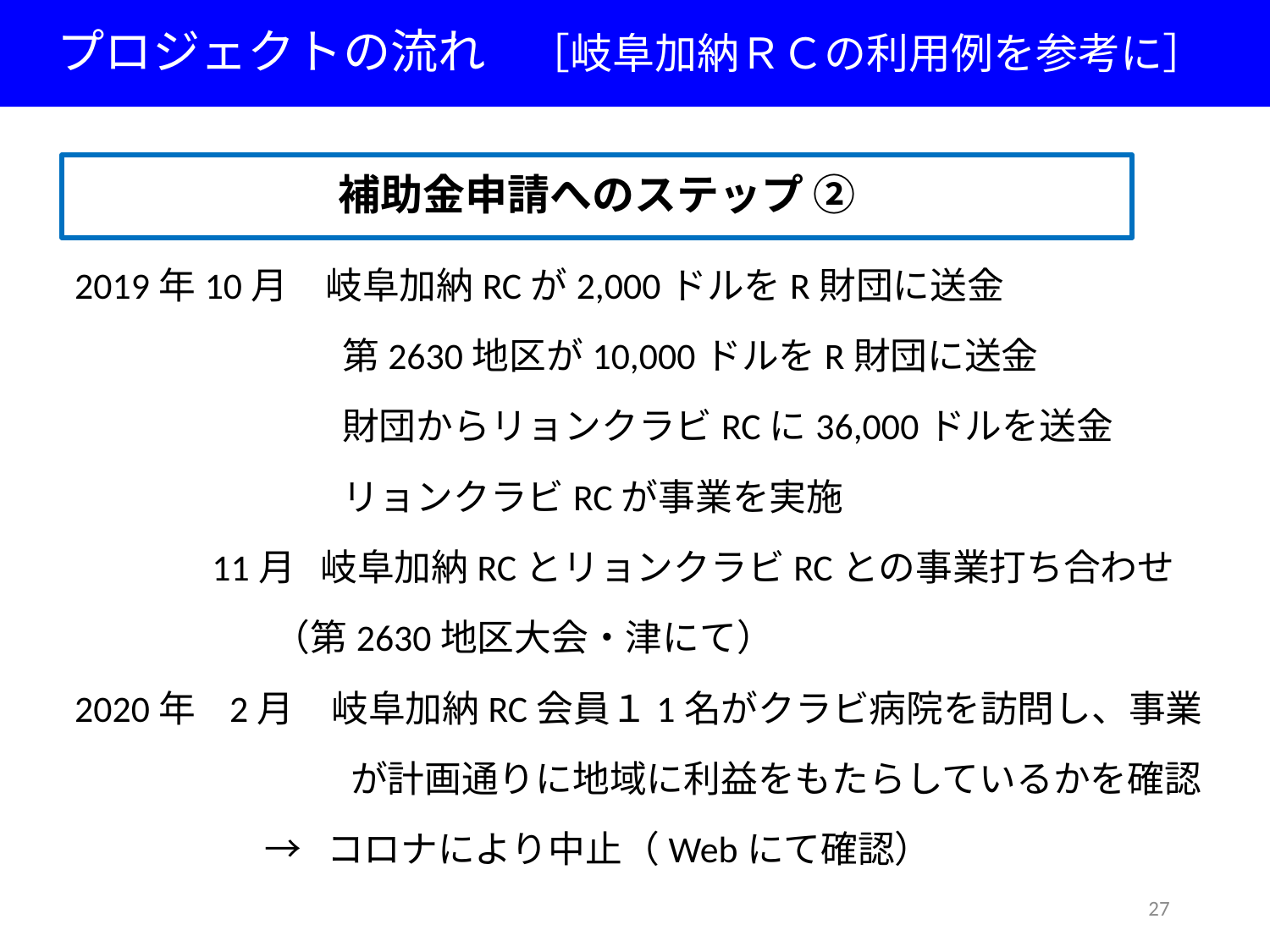

プロジェクトの流れ　［岐阜加納ＲＣの利用例を参考に］
# 補助金申請へのステップ ②
2019年10月　岐阜加納RCが2,000ドルをR財団に送金
　　　　　　　 第2630地区が10,000ドルをR財団に送金
　　　　　　　 財団からリョンクラビRCに36,000ドルを送金
　　　　　　　 リョンクラビRCが事業を実施
      　    11月   岐阜加納RCとリョンクラビRCとの事業打ち合わせ
                       （第2630地区大会・津にて）
2020年   2月　岐阜加納RC会員１1名がクラビ病院を訪問し、事業
　　　　　　 　 が計画通りに地域に利益をもたらしているかを確認
                       →  コロナにより中止（Webにて確認）

27